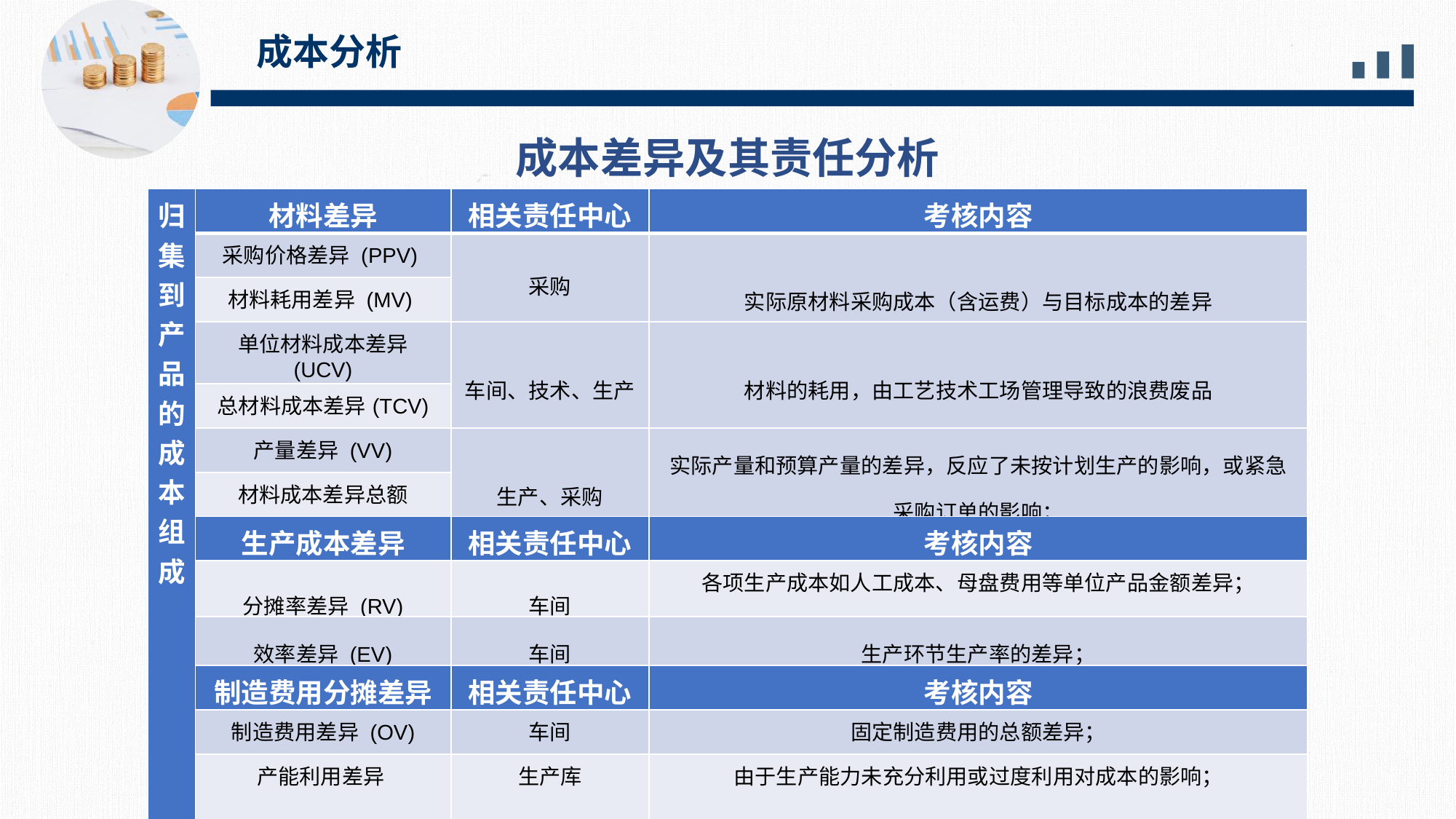

成本分析

成本差异及其责任分析
| 归集到产品的成本组成 | 材料差异 | 相关责任中心 | 考核内容 |
| --- | --- | --- | --- |
|  | 采购价格差异 (PPV) | 采购 | 实际原材料采购成本（含运费）与目标成本的差异 |
|  | 材料耗用差异 (MV) |  |  |
|  | 单位材料成本差异 (UCV) | 车间、技术、生产 | 材料的耗用，由工艺技术工场管理导致的浪费废品 |
|  | 总材料成本差异(TCV) |  |  |
|  | 产量差异 (VV) | 生产、采购 | 实际产量和预算产量的差异，反应了未按计划生产的影响，或紧急采购订单的影响； |
|  | 材料成本差异总额 |  |  |
|  | 生产成本差异 | 相关责任中心 | 考核内容 |
|  | 分摊率差异 (RV) | 车间 | 各项生产成本如人工成本、母盘费用等单位产品金额差异； |
|  | 效率差异 (EV) | 车间 | 生产环节生产率的差异； |
|  | 制造费用分摊差异 | 相关责任中心 | 考核内容 |
|  | 制造费用差异 (OV) | 车间 | 固定制造费用的总额差异； |
|  | 产能利用差异 | 生产库 | 由于生产能力未充分利用或过度利用对成本的影响； |